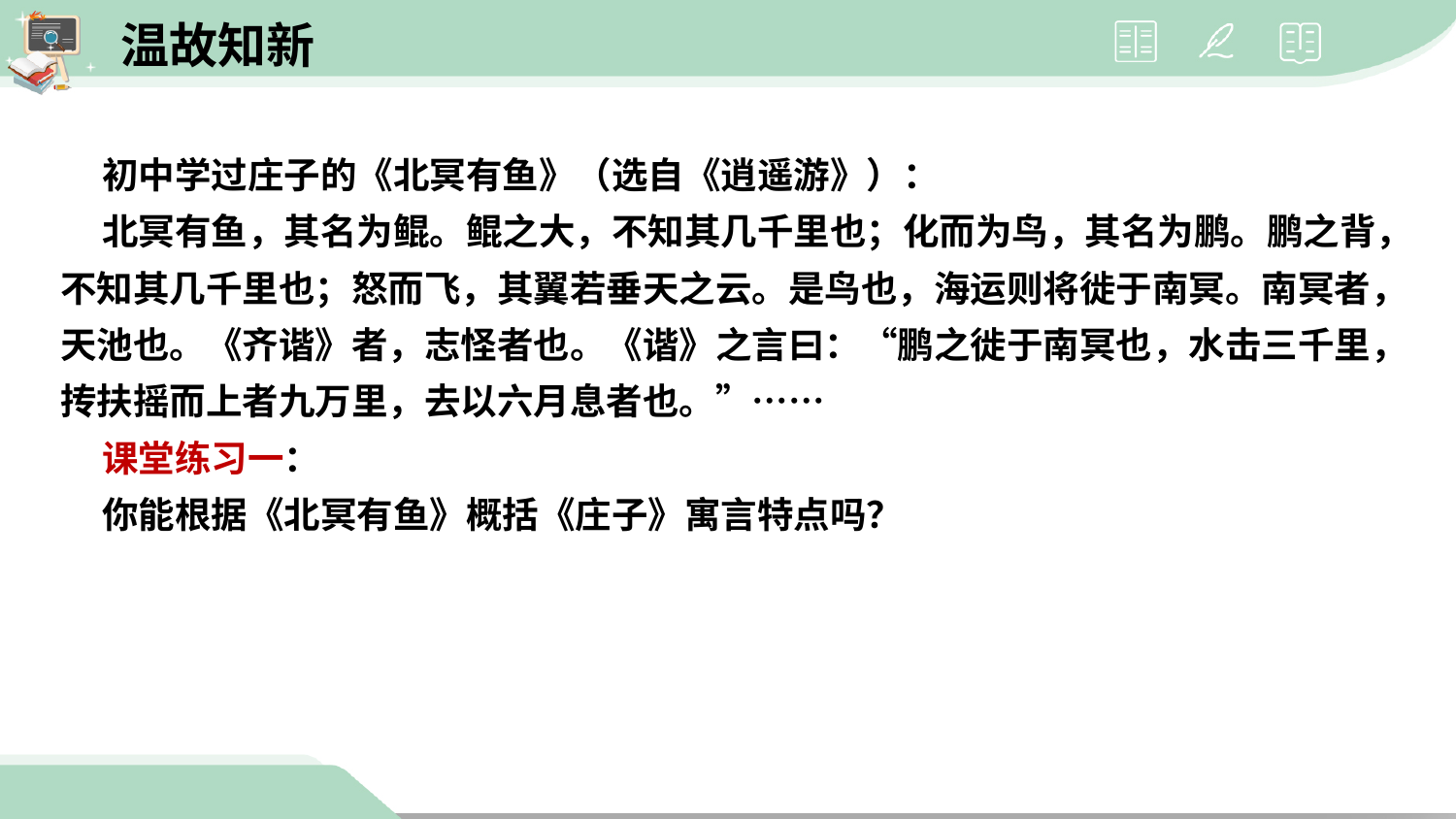

温故知新
    初中学过庄子的《北冥有鱼》（选自《逍遥游》）：
    北冥有鱼，其名为鲲。鲲之大，不知其几千里也；化而为鸟，其名为鹏。鹏之背，不知其几千里也；怒而飞，其翼若垂天之云。是鸟也，海运则将徙于南冥。南冥者，天池也。《齐谐》者，志怪者也。《谐》之言曰：“鹏之徙于南冥也，水击三千里，抟扶摇而上者九万里，去以六月息者也。”……
    课堂练习一：
    你能根据《北冥有鱼》概括《庄子》寓言特点吗？